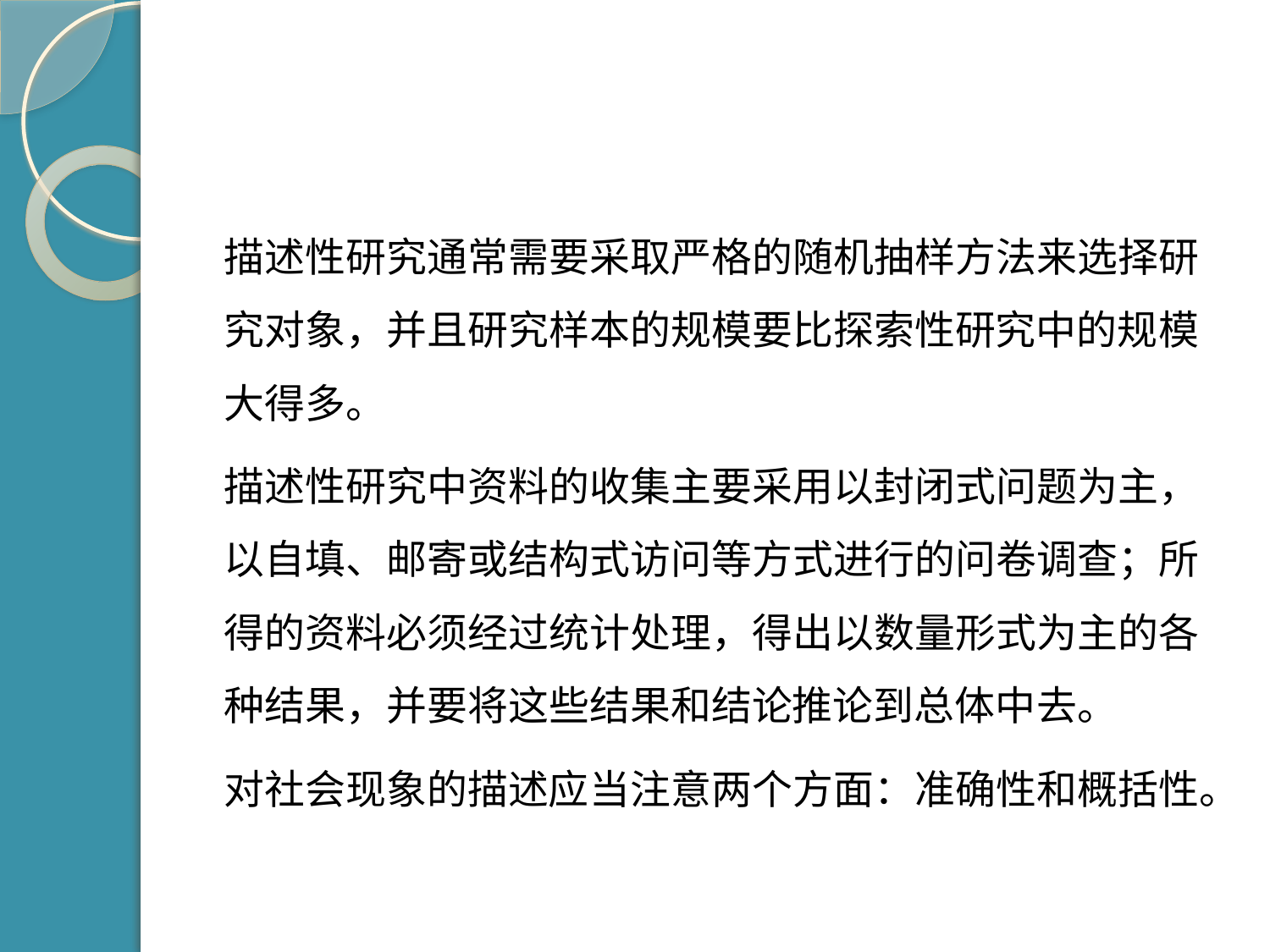

#
描述性研究通常需要采取严格的随机抽样方法来选择研究对象，并且研究样本的规模要比探索性研究中的规模大得多。
描述性研究中资料的收集主要采用以封闭式问题为主，以自填、邮寄或结构式访问等方式进行的问卷调查；所得的资料必须经过统计处理，得出以数量形式为主的各种结果，并要将这些结果和结论推论到总体中去。
对社会现象的描述应当注意两个方面：准确性和概括性。